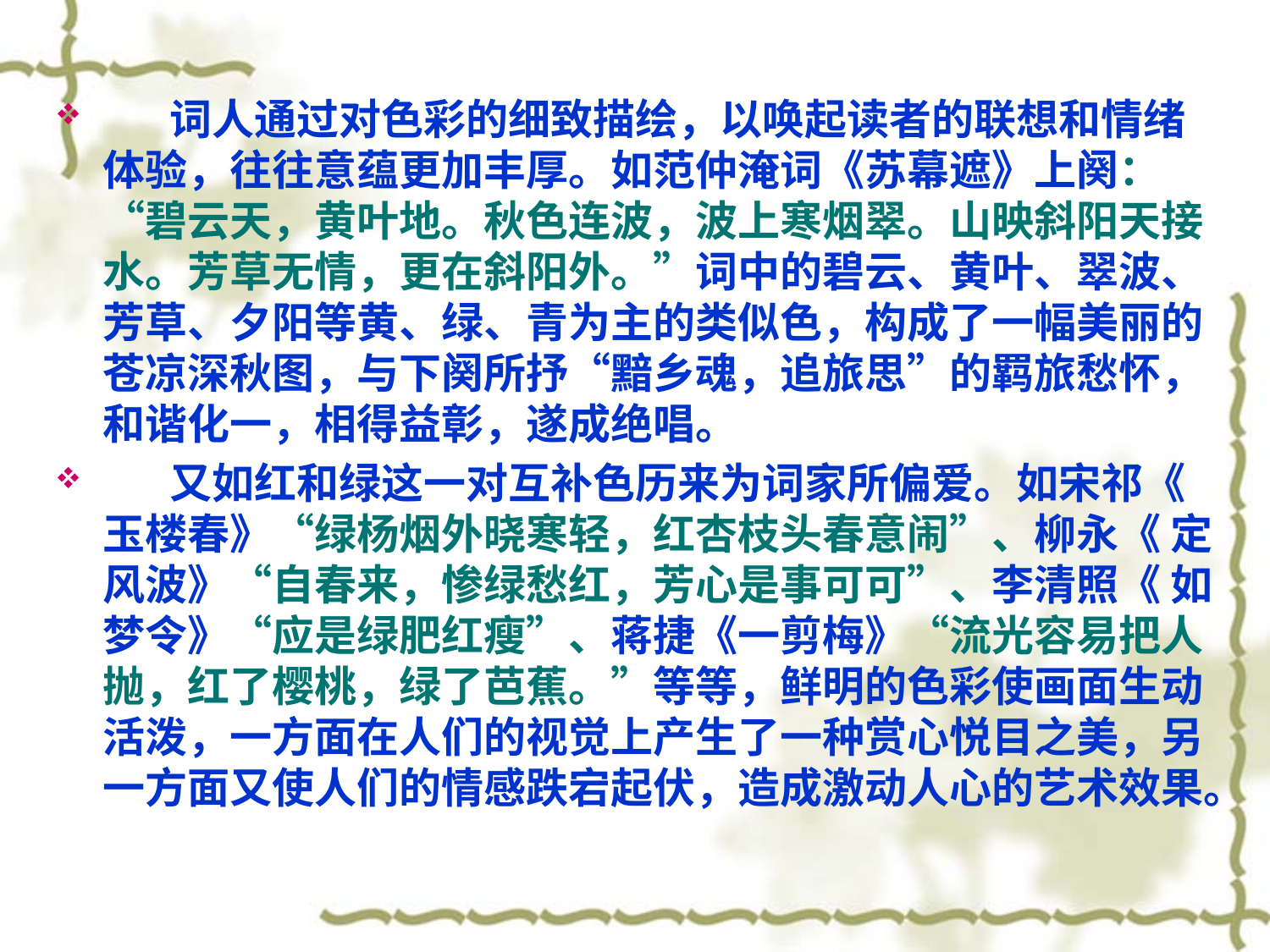

词人通过对色彩的细致描绘，以唤起读者的联想和情绪体验，往往意蕴更加丰厚。如范仲淹词《苏幕遮》上阕：“碧云天，黄叶地。秋色连波，波上寒烟翠。山映斜阳天接水。芳草无情，更在斜阳外。”词中的碧云、黄叶、翠波、芳草、夕阳等黄、绿、青为主的类似色，构成了一幅美丽的苍凉深秋图，与下阕所抒“黯乡魂，追旅思”的羁旅愁怀，和谐化一，相得益彰，遂成绝唱。
      又如红和绿这一对互补色历来为词家所偏爱。如宋祁《 玉楼春》“绿杨烟外晓寒轻，红杏枝头春意闹”、柳永《 定风波》“自春来，惨绿愁红，芳心是事可可”、李清照《 如梦令》“应是绿肥红瘦”、蒋捷《一剪梅》“流光容易把人抛，红了樱桃，绿了芭蕉。”等等，鲜明的色彩使画面生动活泼，一方面在人们的视觉上产生了一种赏心悦目之美，另一方面又使人们的情感跌宕起伏，造成激动人心的艺术效果。

#